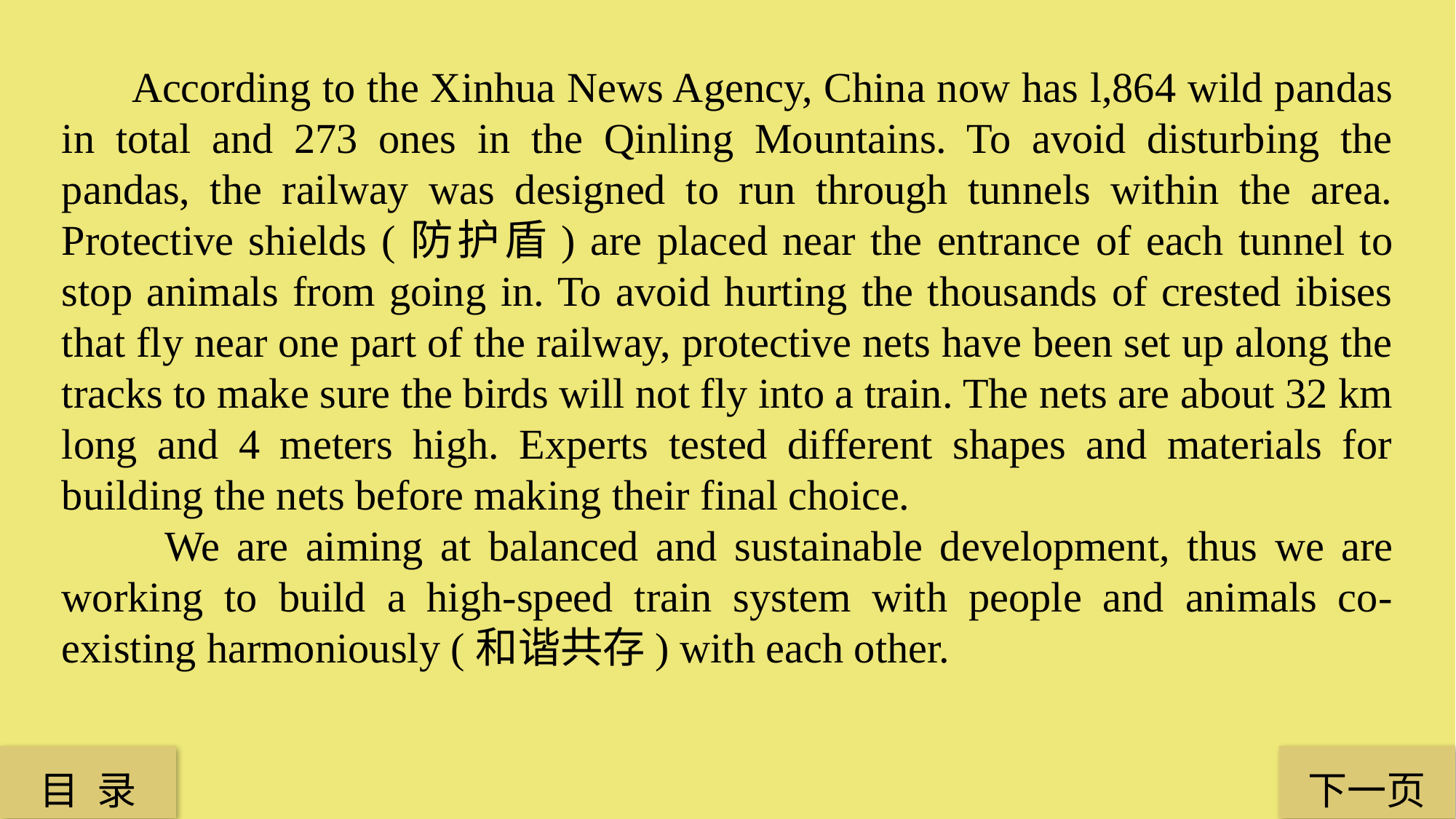

According to the Xinhua News Agency, China now has l,864 wild pandas in total and 273 ones in the Qinling Mountains. To avoid disturbing the pandas, the railway was designed to run through tunnels within the area. Protective shields (防护盾) are placed near the entrance of each tunnel to stop animals from going in. To avoid hurting the thousands of crested ibises that fly near one part of the railway, protective nets have been set up along the tracks to make sure the birds will not fly into a train. The nets are about 32 km long and 4 meters high. Experts tested different shapes and materials for building the nets before making their final choice.
      We are aiming at balanced and sustainable development, thus we are working to build a high-speed train system with people and animals co-existing harmoniously (和谐共存) with each other.